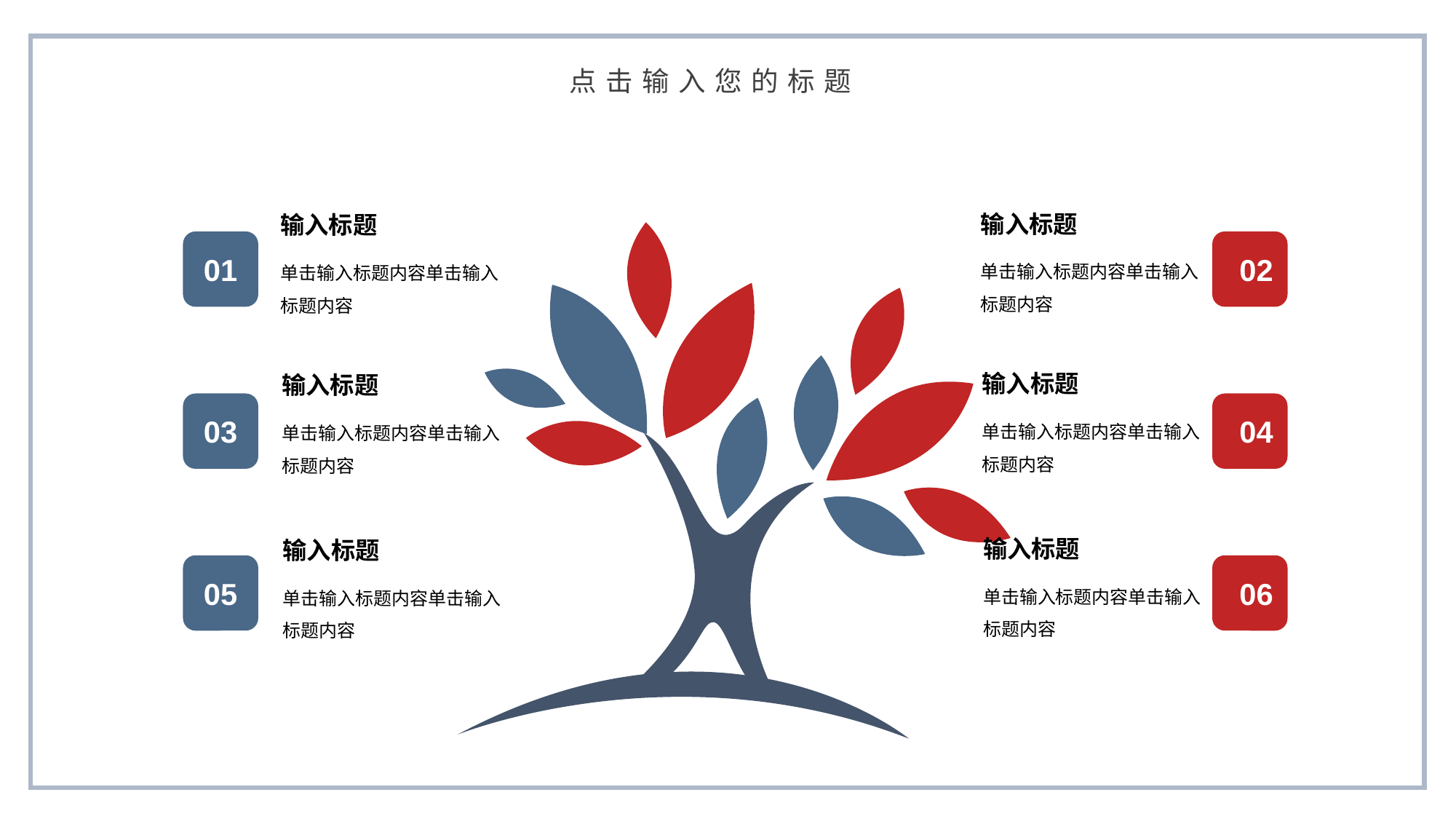

点击输入您的标题
输入标题
输入标题

01
02
单击输入标题内容单击输入标题内容
单击输入标题内容单击输入标题内容
输入标题
输入标题
03
04
单击输入标题内容单击输入标题内容
单击输入标题内容单击输入标题内容
输入标题
输入标题
05
06
单击输入标题内容单击输入标题内容
单击输入标题内容单击输入标题内容